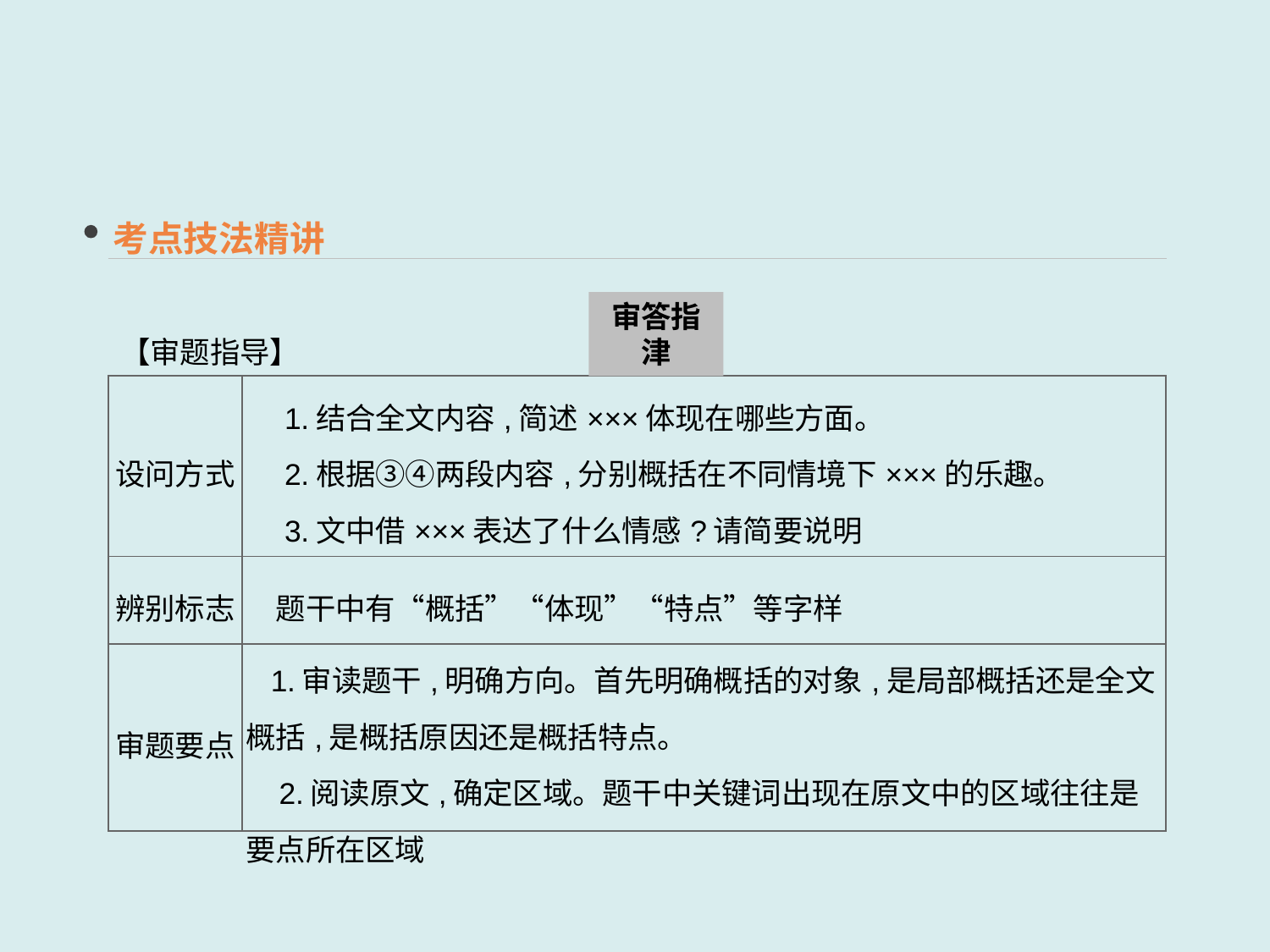

考点技法精讲

审答指津
【审题指导】
| 设问方式 | 1.结合全文内容,简述×××体现在哪些方面。 　2.根据③④两段内容,分别概括在不同情境下×××的乐趣。 　3.文中借×××表达了什么情感?请简要说明 |
| --- | --- |
| 辨别标志 | 题干中有“概括”“体现”“特点”等字样 |
| 审题要点 | 1.审读题干,明确方向。首先明确概括的对象,是局部概括还是全文概括,是概括原因还是概括特点。 2.阅读原文,确定区域。题干中关键词出现在原文中的区域往往是要点所在区域 |